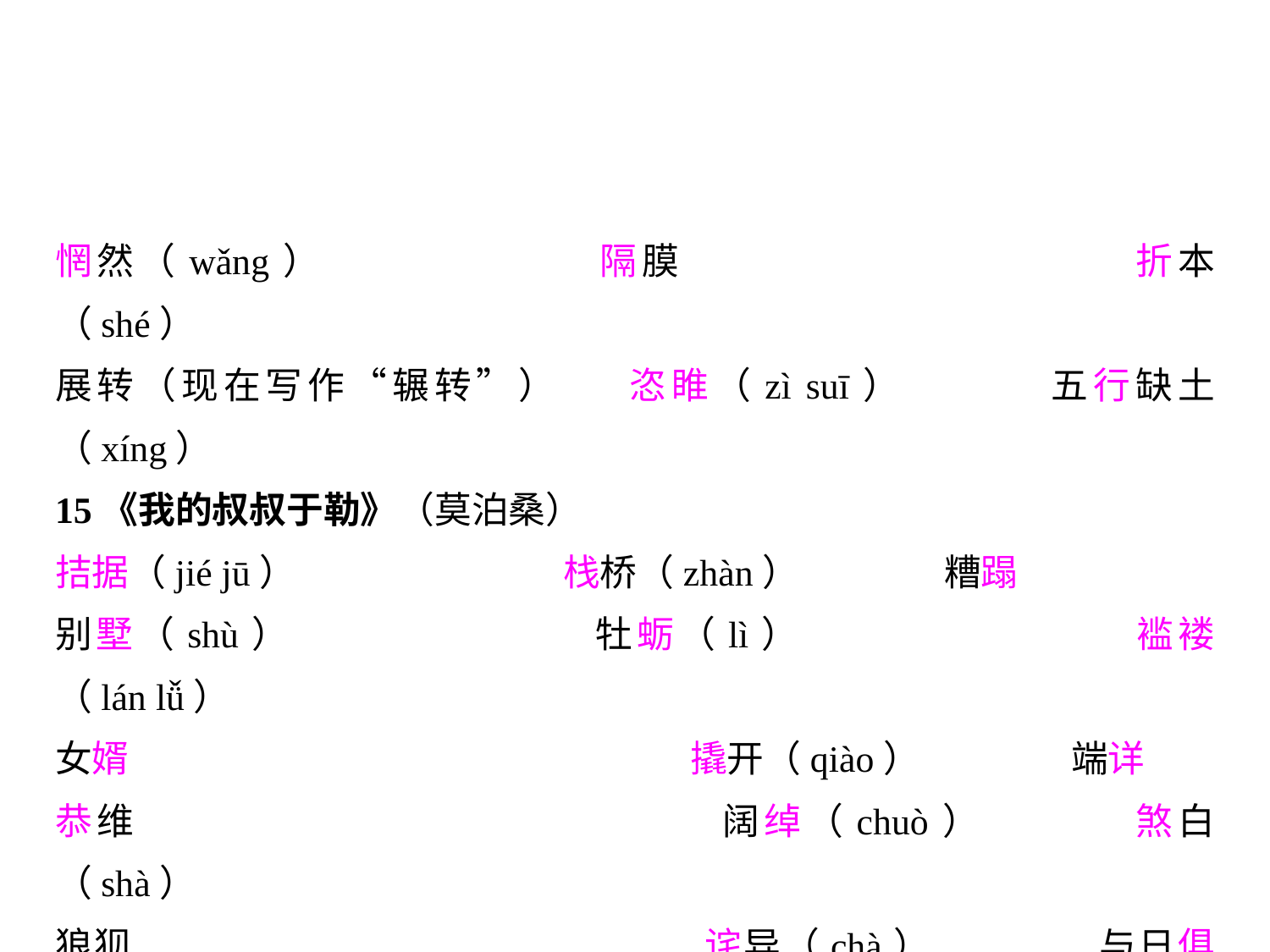

惘然（wǎng）			隔膜				折本（shé）
展转（现在写作“辗转”）	恣睢（zì suī）		五行缺土（xíng）
15《我的叔叔于勒》（莫泊桑）
拮据（jié jū）			栈桥（zhàn）		糟蹋
别墅（shù）			牡蛎（lì）			褴褛（lán lǚ）
女婿					撬开（qiào）		端详
恭维					阔绰（chuò）		煞白（shà）
狼狈					诧异（chà）		与日俱增
十拿九稳				郑重其事			莫名其妙